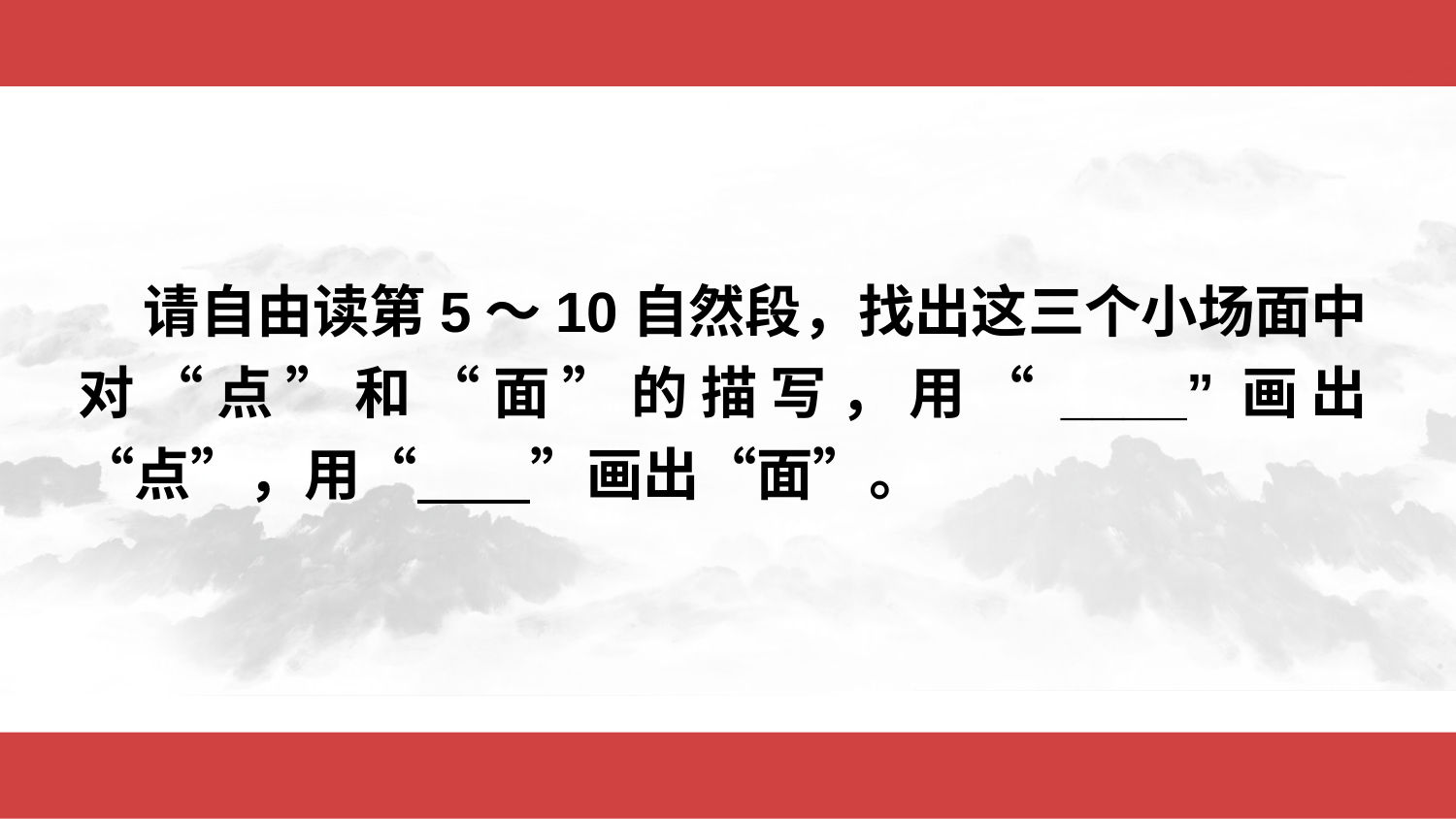

请自由读第5～10自然段，找出这三个小场面中对“点”和“面”的描写，用“____”画出“点”，用“　　”画出“面”。